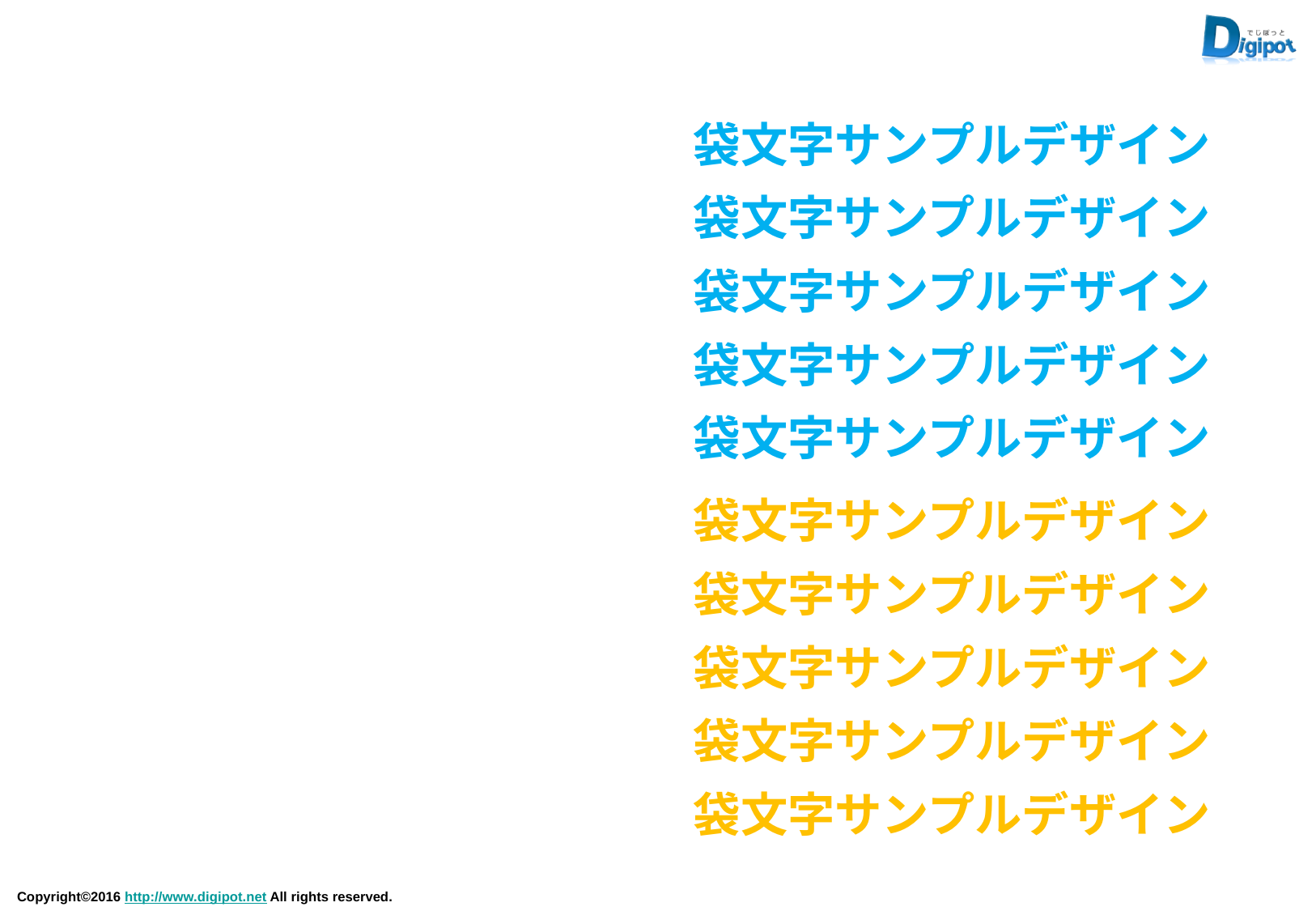

袋文字サンプルデザイン
袋文字サンプルデザイン
袋文字サンプルデザイン
袋文字サンプルデザイン
袋文字サンプルデザイン
袋文字サンプルデザイン
袋文字サンプルデザイン
袋文字サンプルデザイン
袋文字サンプルデザイン
袋文字サンプルデザイン
袋文字サンプルデザイン
袋文字サンプルデザイン
袋文字サンプルデザイン
袋文字サンプルデザイン
袋文字サンプルデザイン
袋文字サンプルデザイン
袋文字サンプルデザイン
袋文字サンプルデザイン
袋文字サンプルデザイン
袋文字サンプルデザイン